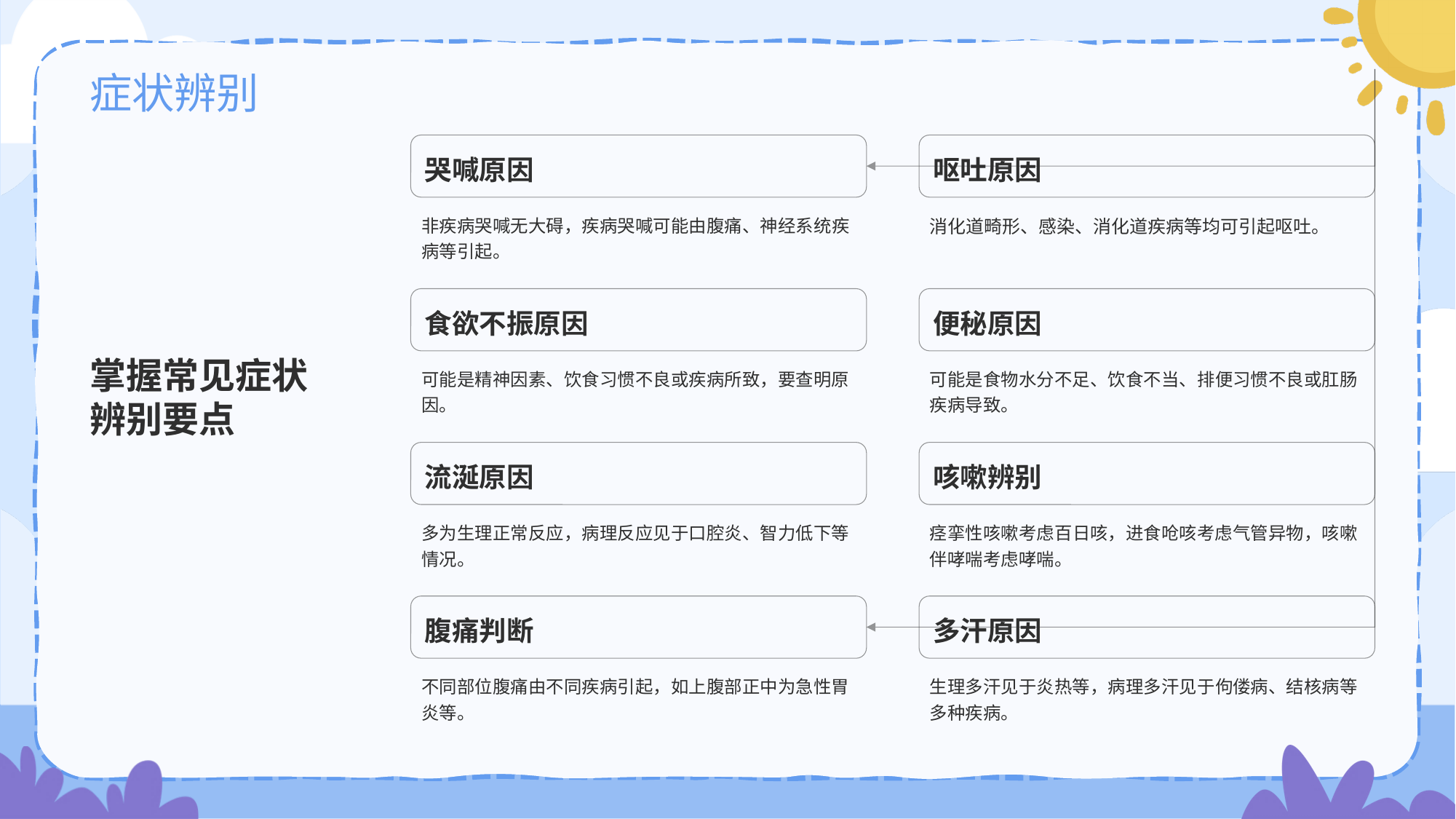

# 症状辨别
掌握常见症状辨别要点
哭喊原因
非疾病哭喊无大碍，疾病哭喊可能由腹痛、神经系统疾病等引起。
呕吐原因
消化道畸形、感染、消化道疾病等均可引起呕吐。
食欲不振原因
可能是精神因素、饮食习惯不良或疾病所致，要查明原因。
便秘原因
可能是食物水分不足、饮食不当、排便习惯不良或肛肠疾病导致。
流涎原因
多为生理正常反应，病理反应见于口腔炎、智力低下等情况。
咳嗽辨别
痉挛性咳嗽考虑百日咳，进食呛咳考虑气管异物，咳嗽伴哮喘考虑哮喘。
腹痛判断
不同部位腹痛由不同疾病引起，如上腹部正中为急性胃炎等。
多汗原因
生理多汗见于炎热等，病理多汗见于佝偻病、结核病等多种疾病。